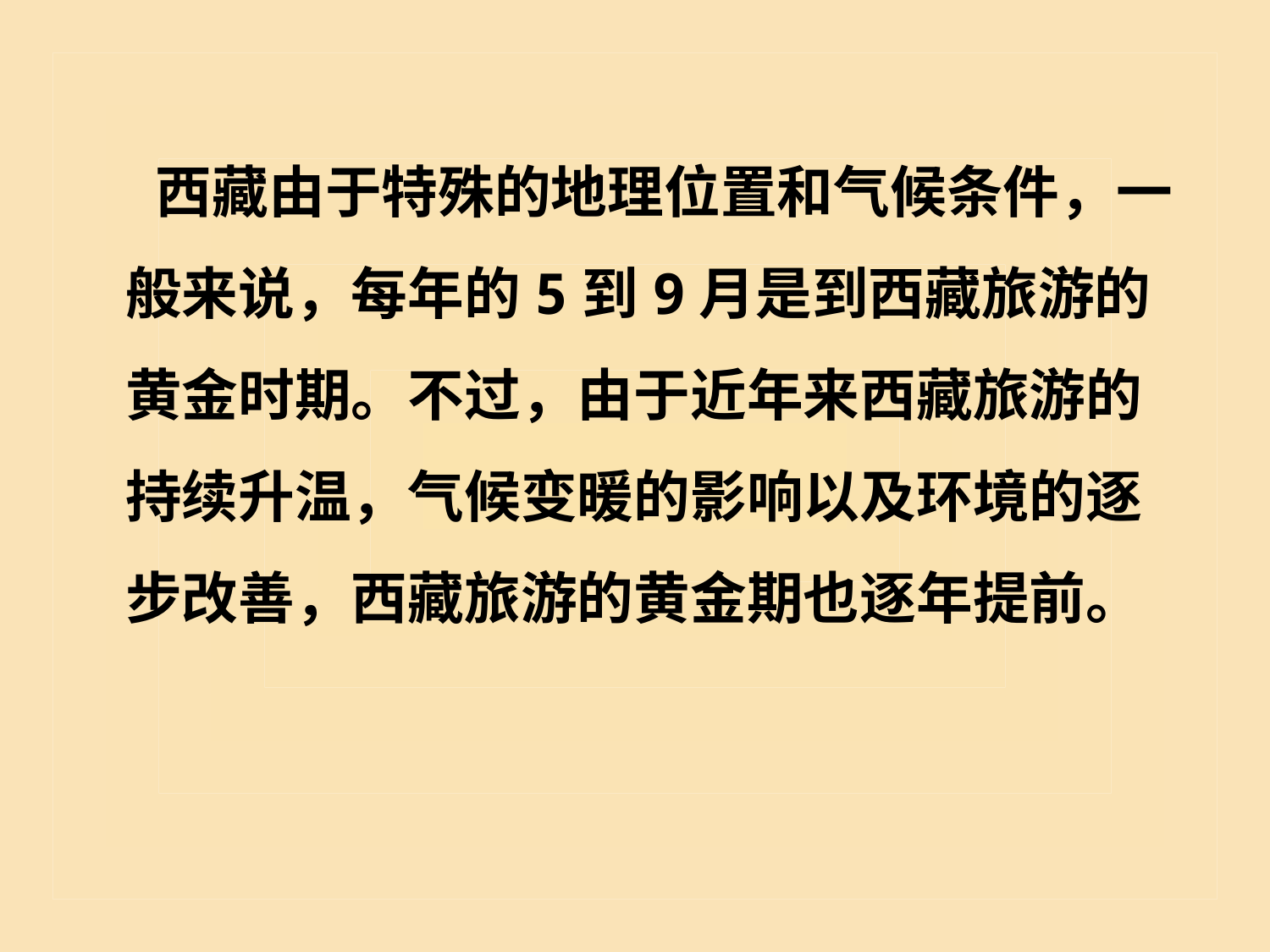

西藏由于特殊的地理位置和气候条件，一般来说，每年的5到9月是到西藏旅游的黄金时期。不过，由于近年来西藏旅游的持续升温，气候变暖的影响以及环境的逐步改善，西藏旅游的黄金期也逐年提前。